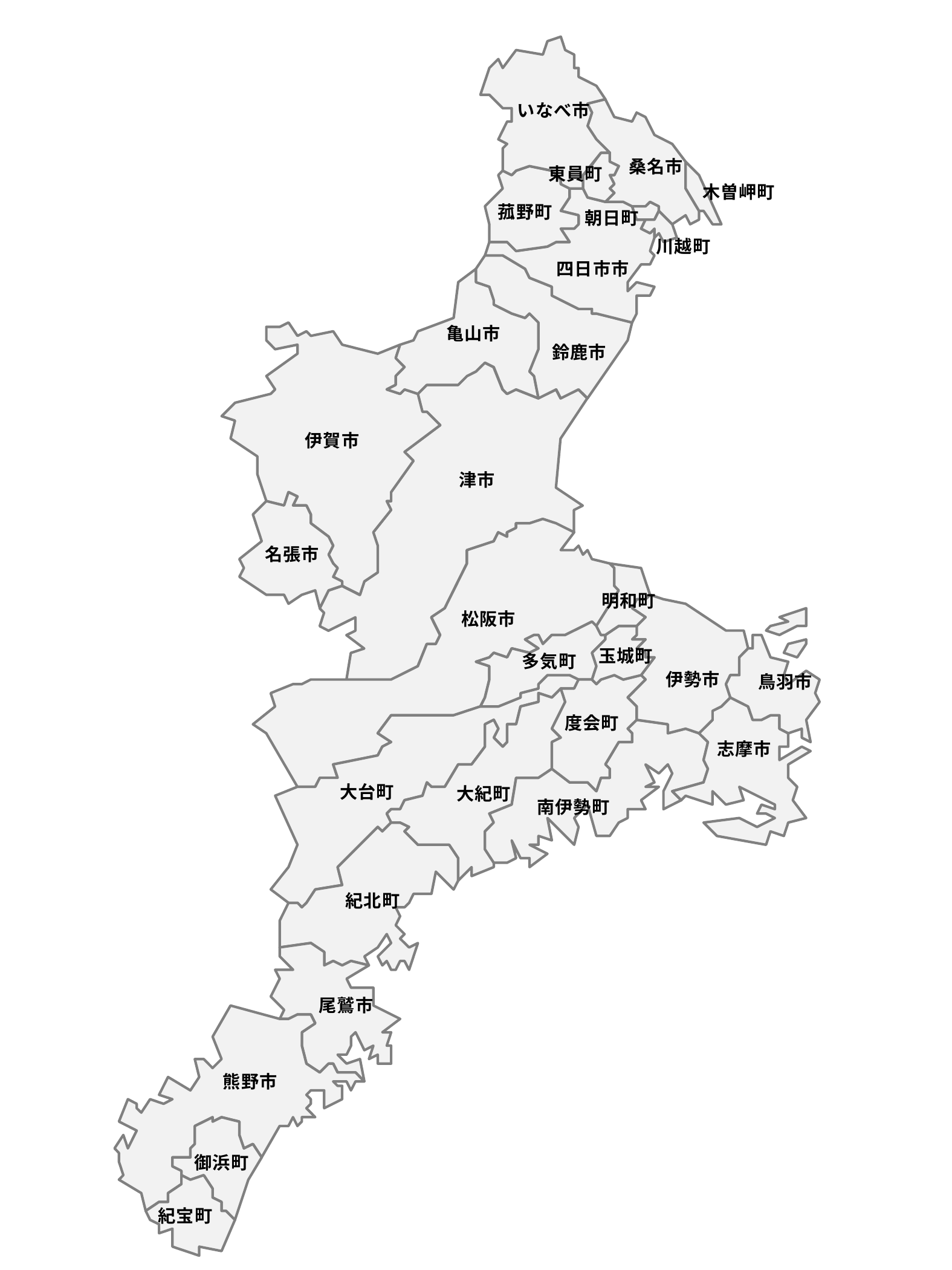

いなべ市
桑名市
東員町
木曽岬町
菰野町
朝日町
川越町
四日市市
亀山市
鈴鹿市
伊賀市
津市
名張市
明和町
松阪市
玉城町
多気町
伊勢市
鳥羽市
度会町
志摩市
大台町
大紀町
南伊勢町
紀北町
尾鷲市
熊野市
御浜町
紀宝町